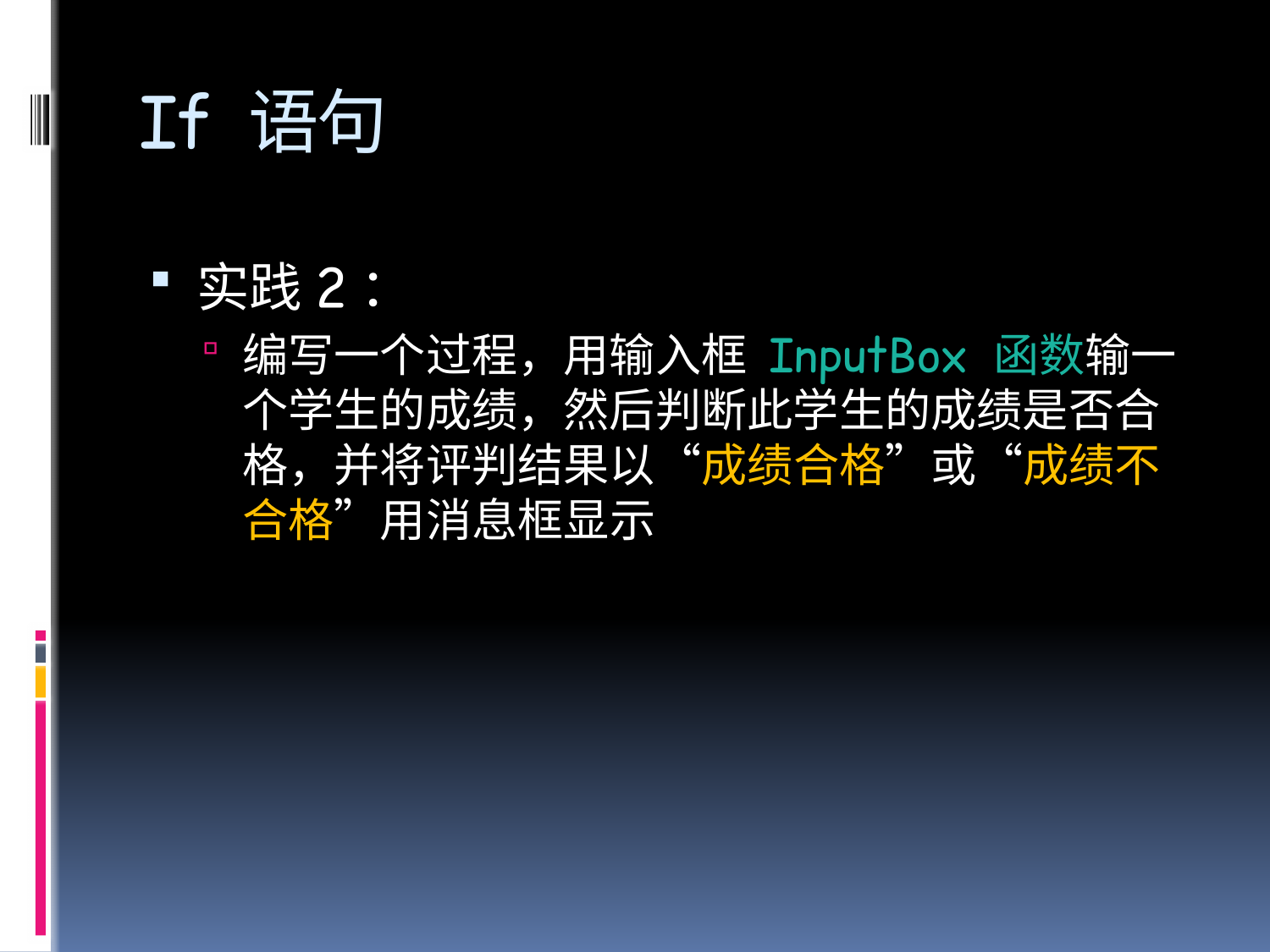

# If 语句
实践2：
编写一个过程，用输入框 InputBox 函数输一个学生的成绩，然后判断此学生的成绩是否合格，并将评判结果以“成绩合格”或“成绩不合格”用消息框显示